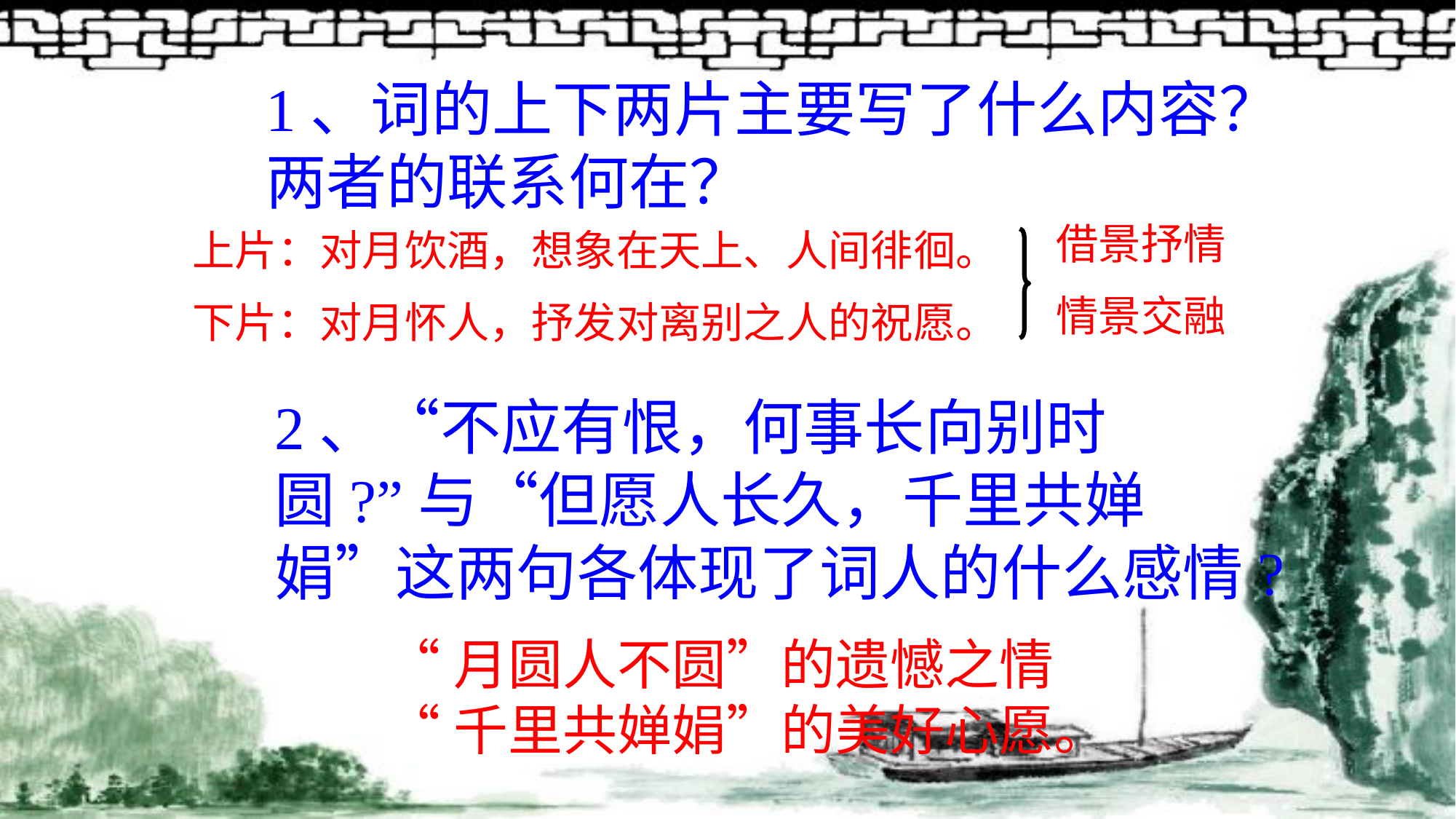

1、词的上下两片主要写了什么内容？两者的联系何在？
借景抒情
情景交融
上片：对月饮酒，想象在天上、人间徘徊。
下片：对月怀人，抒发对离别之人的祝愿。

2、“不应有恨，何事长向别时圆?”与“但愿人长久，千里共婵娟”这两句各体现了词人的什么感情?
“月圆人不圆”的遗憾之情
“千里共婵娟”的美好心愿。